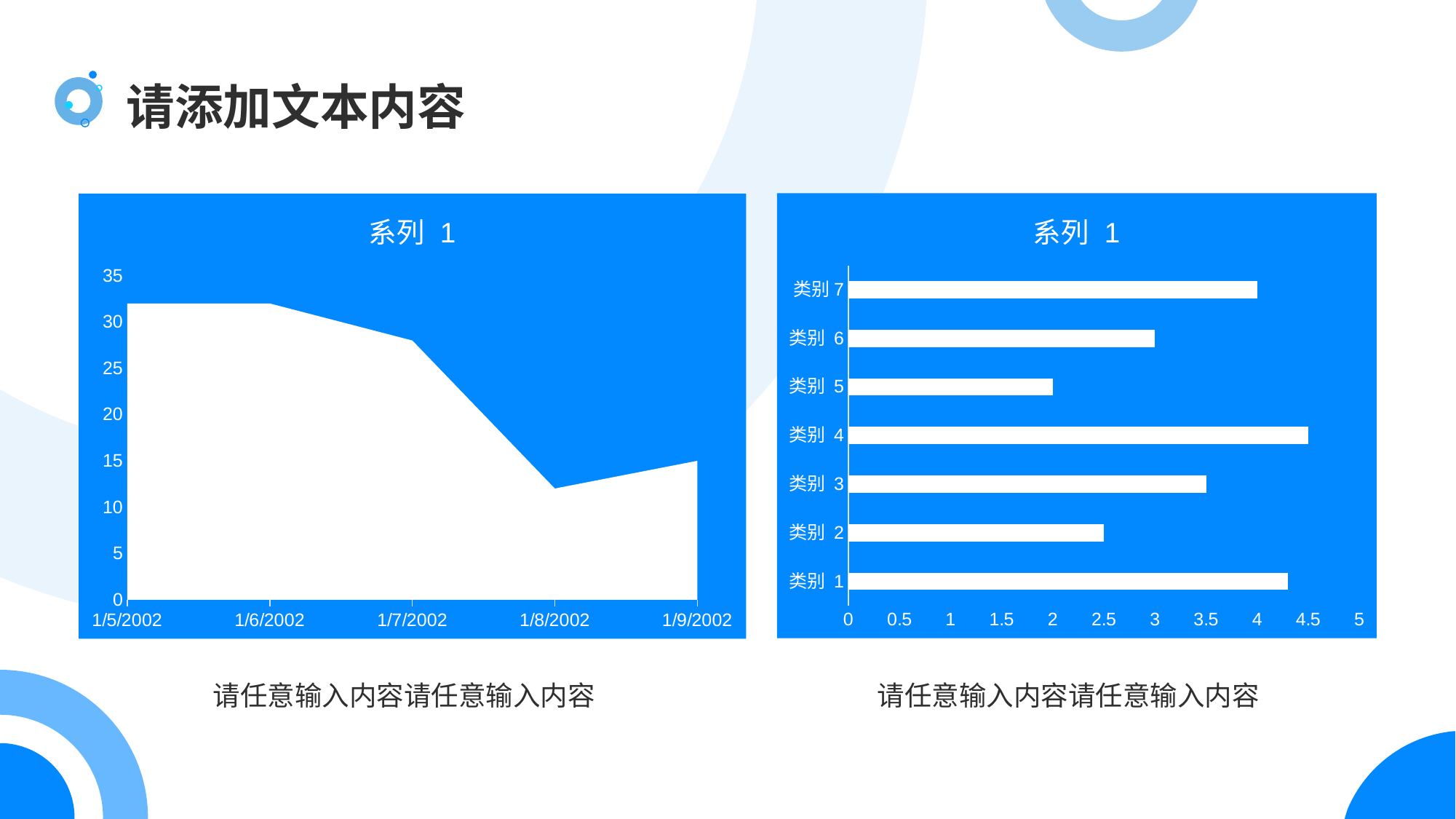

请添加文本内容

### Chart:

| Category | 系列 1 |
|---|---|
| 类别 1 | 4.3 |
| 类别 2 | 2.5 |
| 类别 3 | 3.5 |
| 类别 4 | 4.5 |
| 类别 5 | 2.0 |
| 类别 6 | 3.0 |
| 类别7 | 4.0 |

### Chart:

| Category | 系列 1 |
|---|---|
| 37261 | 32.0 |
| 37262 | 32.0 |
| 37263 | 28.0 |
| 37264 | 12.0 |
| 37265 | 15.0 |
请任意输入内容请任意输入内容
请任意输入内容请任意输入内容